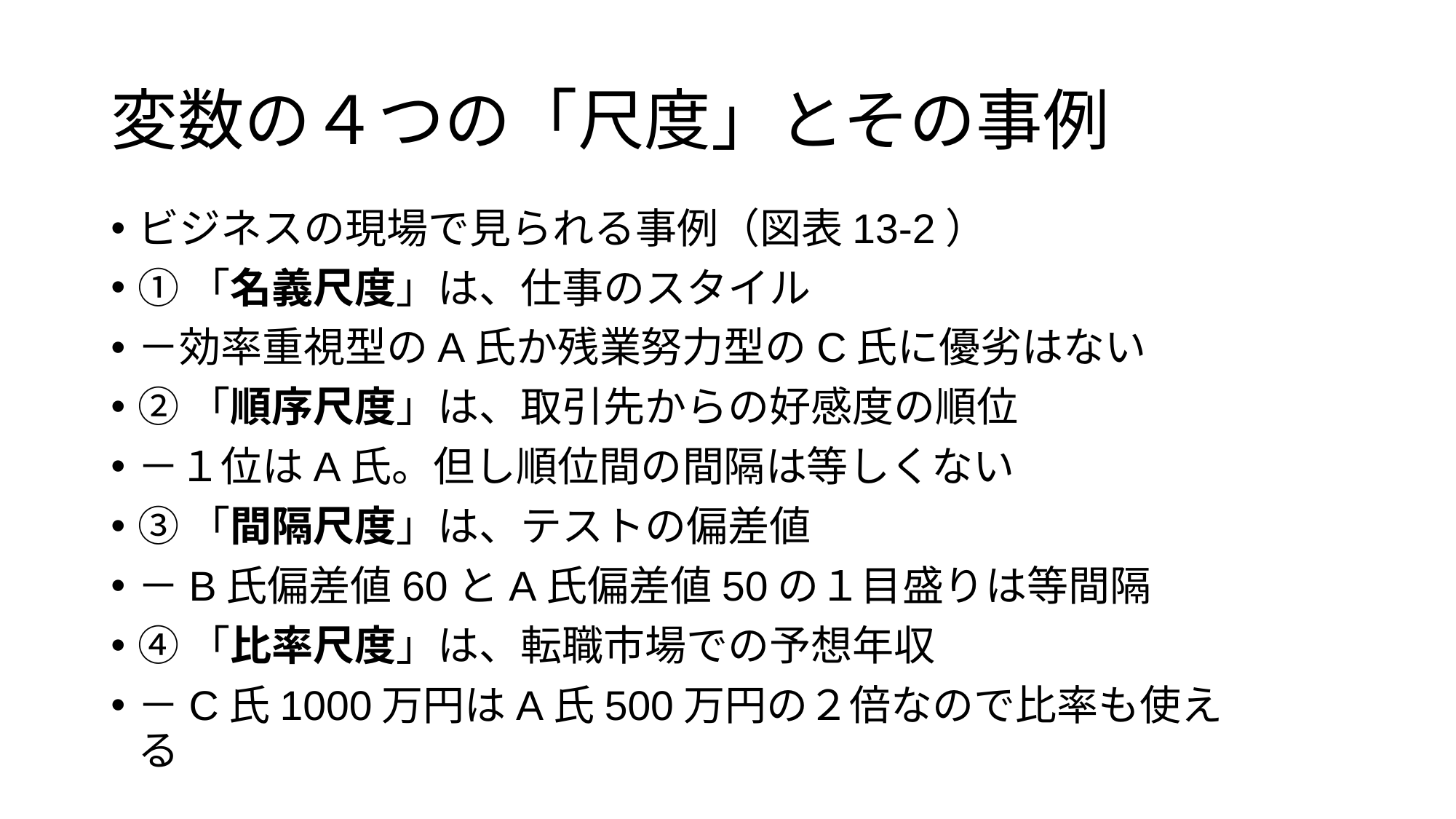

# 変数の４つの「尺度」とその事例
ビジネスの現場で見られる事例（図表13-2）
①「名義尺度」は、仕事のスタイル
－効率重視型のA氏か残業努力型のC氏に優劣はない
②「順序尺度」は、取引先からの好感度の順位
－１位はA氏。但し順位間の間隔は等しくない
③「間隔尺度」は、テストの偏差値
－B氏偏差値60とA氏偏差値50の１目盛りは等間隔
④「比率尺度」は、転職市場での予想年収
－C氏1000万円はA氏500万円の２倍なので比率も使える
5